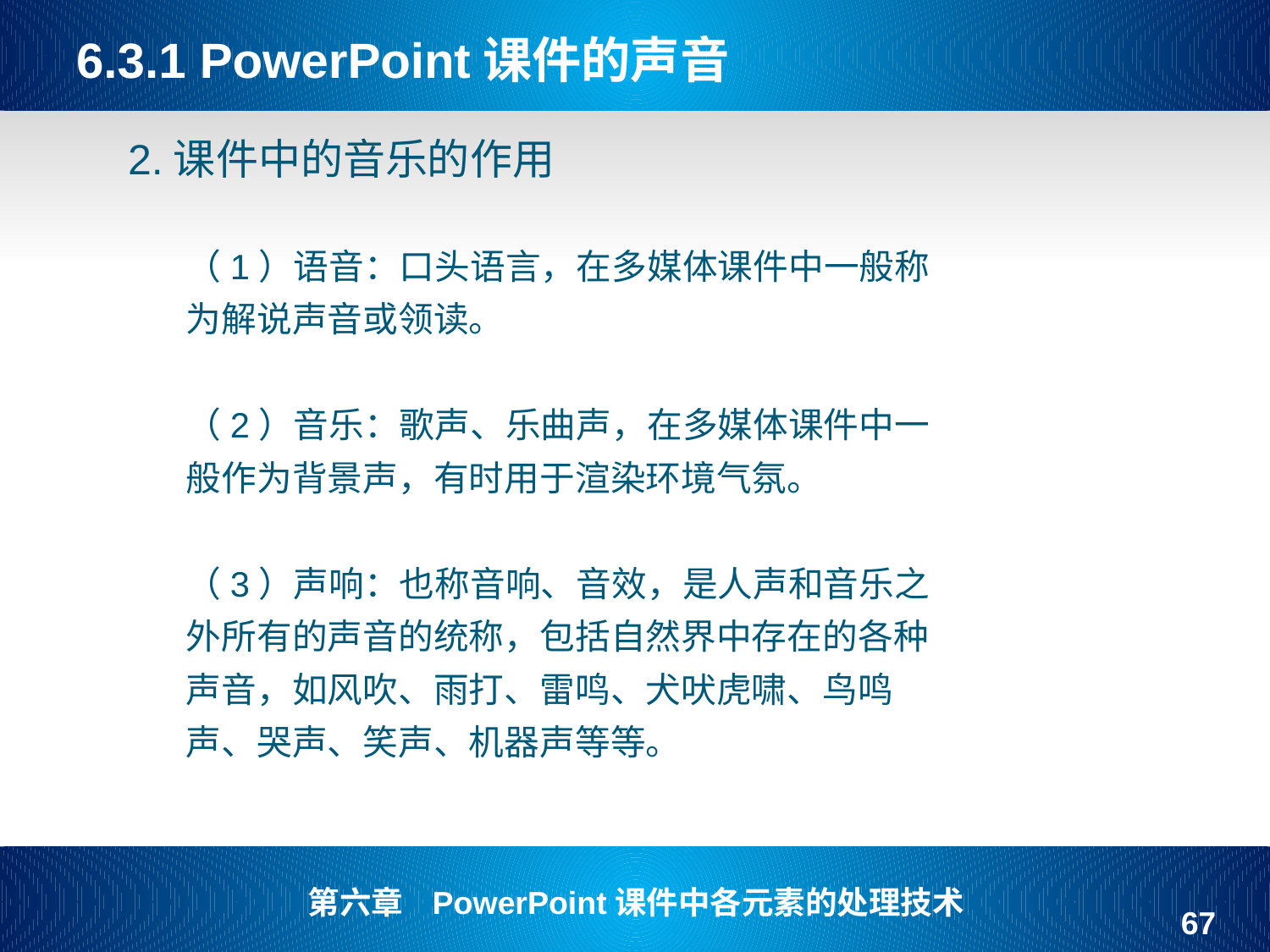

# 6.3.1 PowerPoint课件的声音
2.课件中的音乐的作用
（1）语音：口头语言，在多媒体课件中一般称为解说声音或领读。
（2）音乐：歌声、乐曲声，在多媒体课件中一般作为背景声，有时用于渲染环境气氛。
（3）声响：也称音响、音效，是人声和音乐之外所有的声音的统称，包括自然界中存在的各种声音，如风吹、雨打、雷鸣、犬吠虎啸、鸟鸣声、哭声、笑声、机器声等等。

67